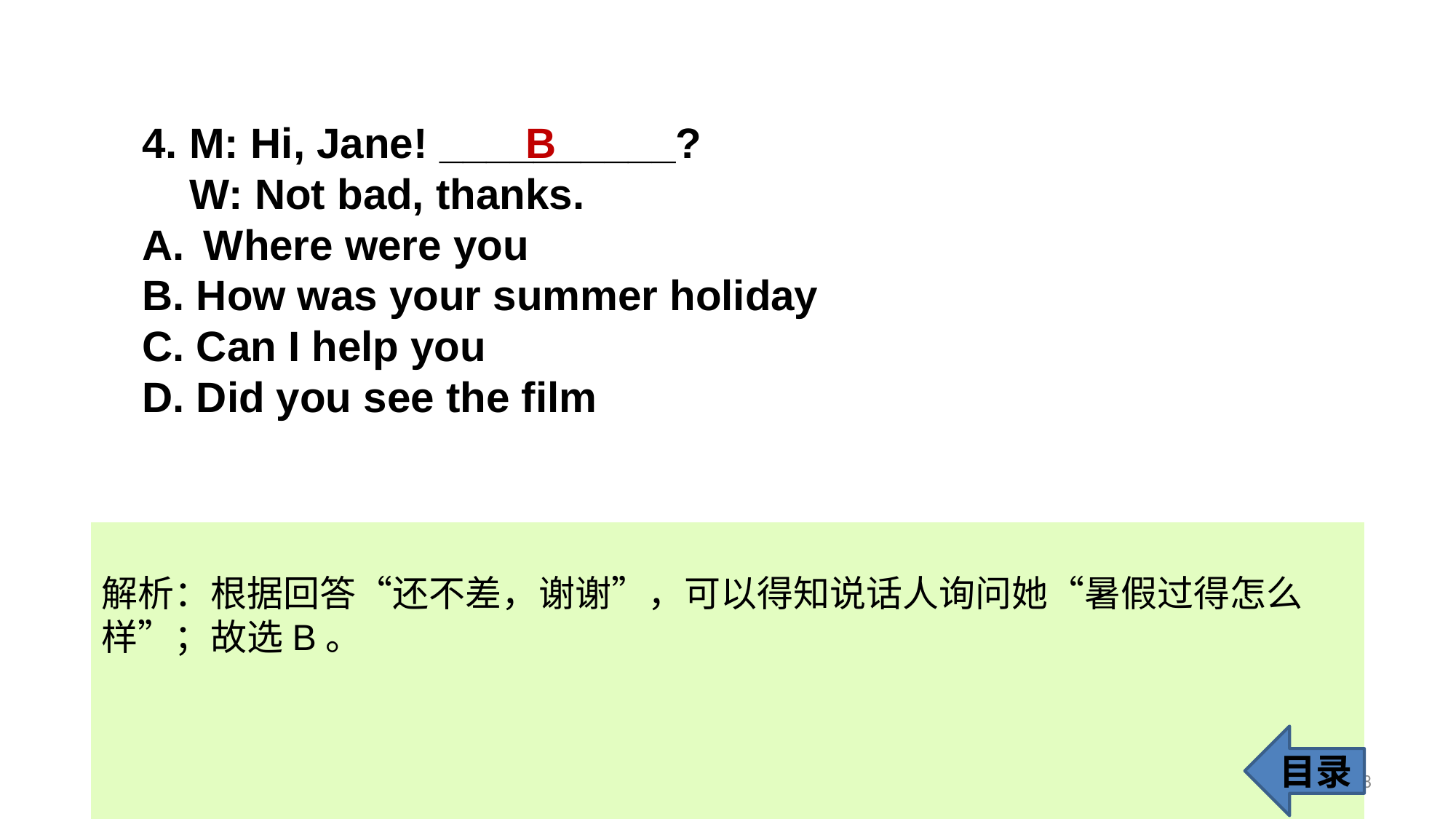

4. M: Hi, Jane! __________?
    W: Not bad, thanks.
Where were you
B. How was your summer holiday
C. Can I help you
D. Did you see the film
B

解析：根据回答“还不差，谢谢”，可以得知说话人询问她“暑假过得怎么样”；故选B。
目录
8